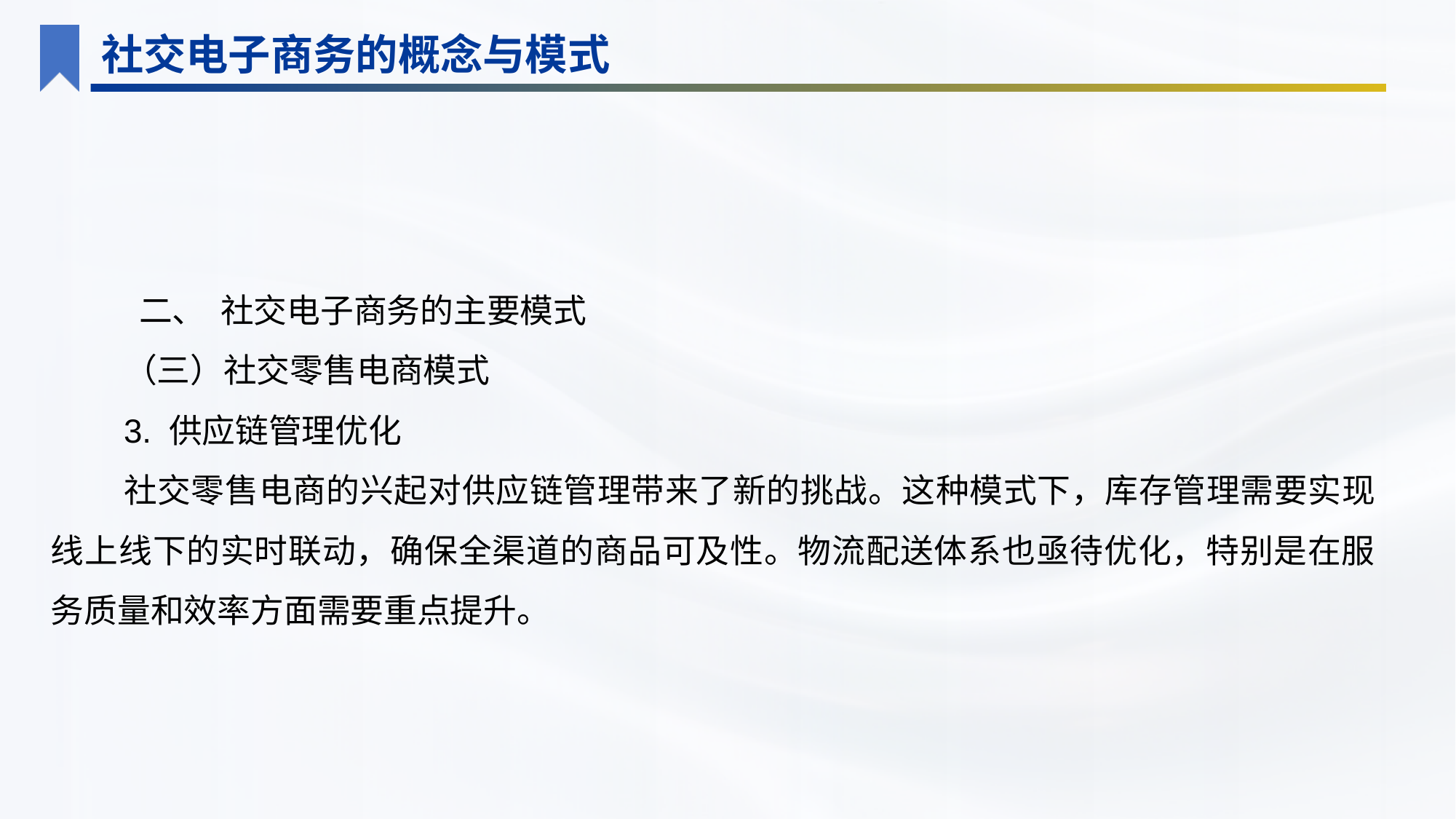

社交电子商务的概念与模式
 二、  社交电子商务的主要模式
（三）社交零售电商模式
3. 供应链管理优化
社交零售电商的兴起对供应链管理带来了新的挑战。这种模式下，库存管理需要实现线上线下的实时联动，确保全渠道的商品可及性。物流配送体系也亟待优化，特别是在服务质量和效率方面需要重点提升。